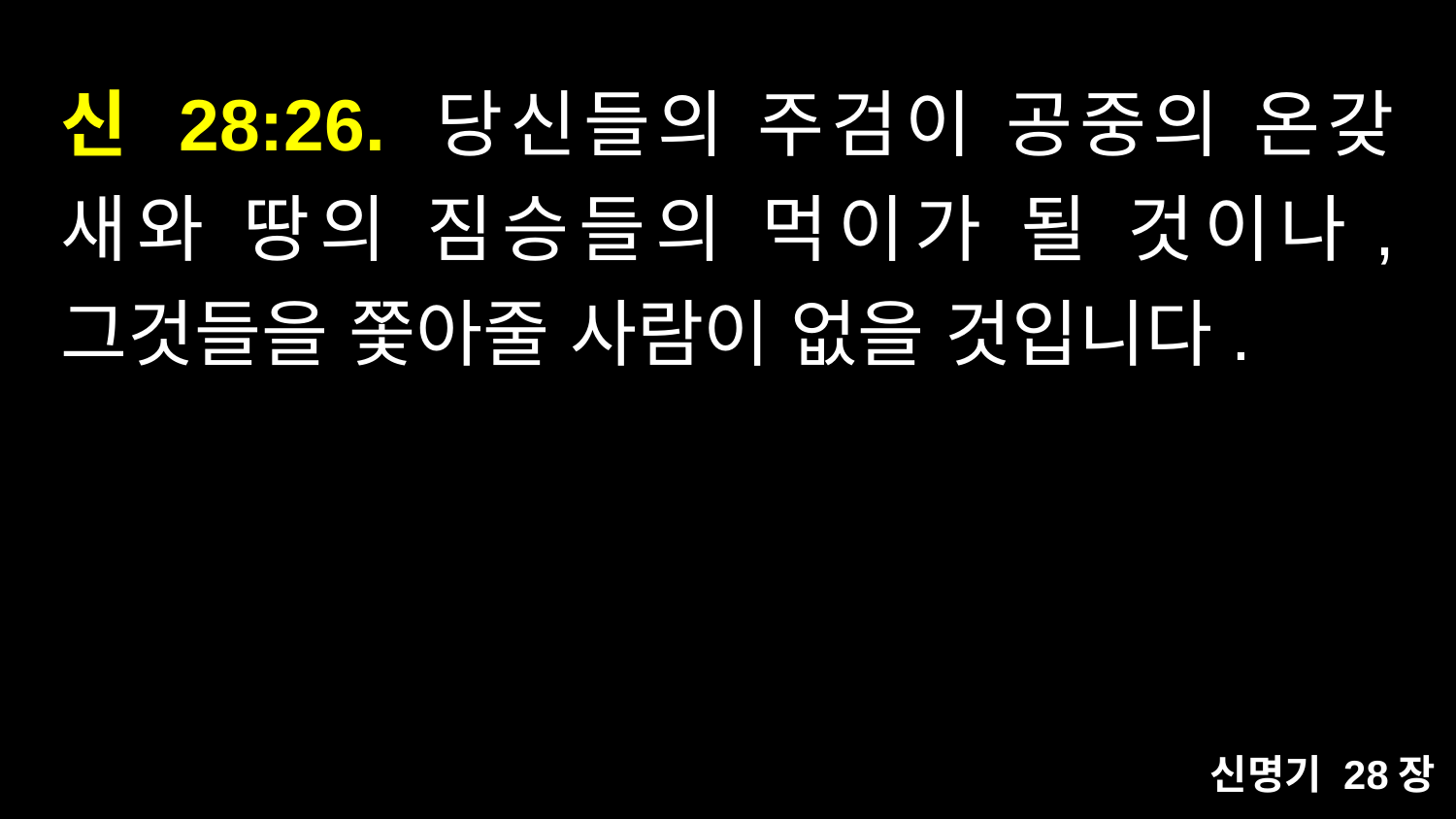

# 신 28:26. 당신들의 주검이 공중의 온갖 새와 땅의 짐승들의 먹이가 될 것이나, 그것들을 쫓아줄 사람이 없을 것입니다.
신명기 28장